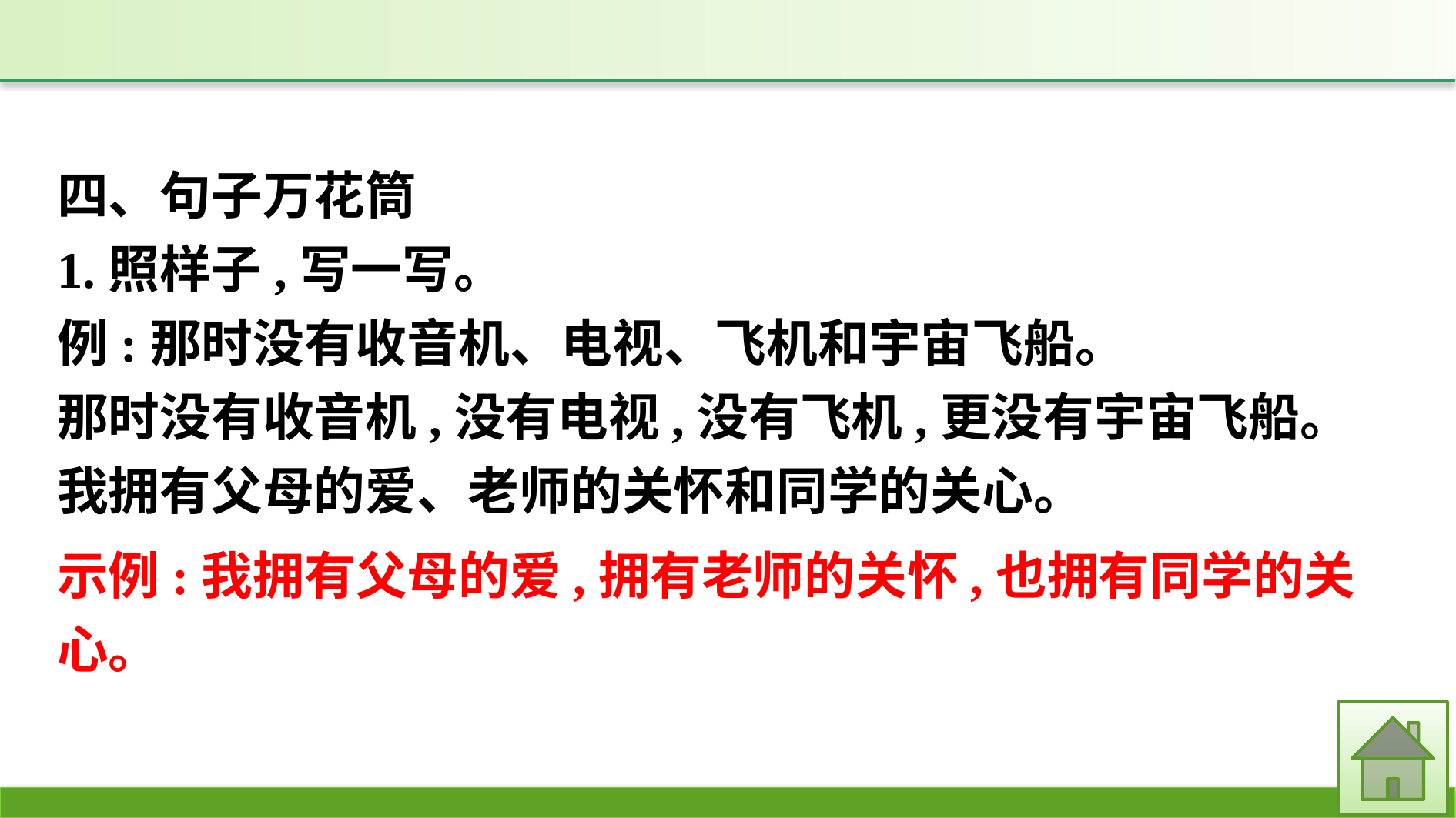

四、句子万花筒
1.照样子,写一写。
例:那时没有收音机、电视、飞机和宇宙飞船。
那时没有收音机,没有电视,没有飞机,更没有宇宙飞船。
我拥有父母的爱、老师的关怀和同学的关心。
示例:我拥有父母的爱,拥有老师的关怀,也拥有同学的关心。